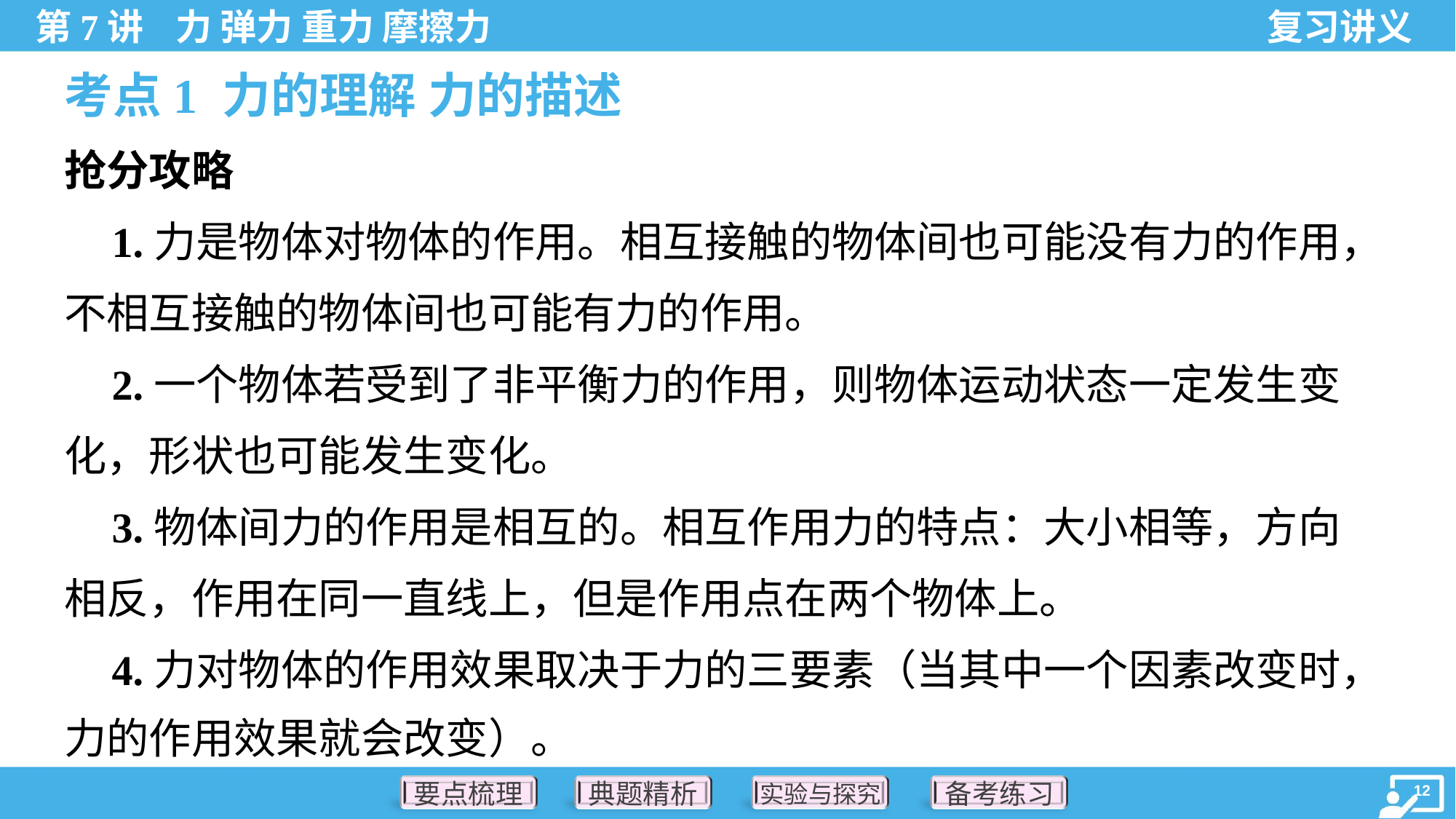

考点1 力的理解 力的描述
抢分攻略
    1.力是物体对物体的作用。相互接触的物体间也可能没有力的作用，
不相互接触的物体间也可能有力的作用。
    2.一个物体若受到了非平衡力的作用，则物体运动状态一定发生变
化，形状也可能发生变化。
    3.物体间力的作用是相互的。相互作用力的特点：大小相等，方向
相反，作用在同一直线上，但是作用点在两个物体上。
    4.力对物体的作用效果取决于力的三要素（当其中一个因素改变时，
力的作用效果就会改变）。